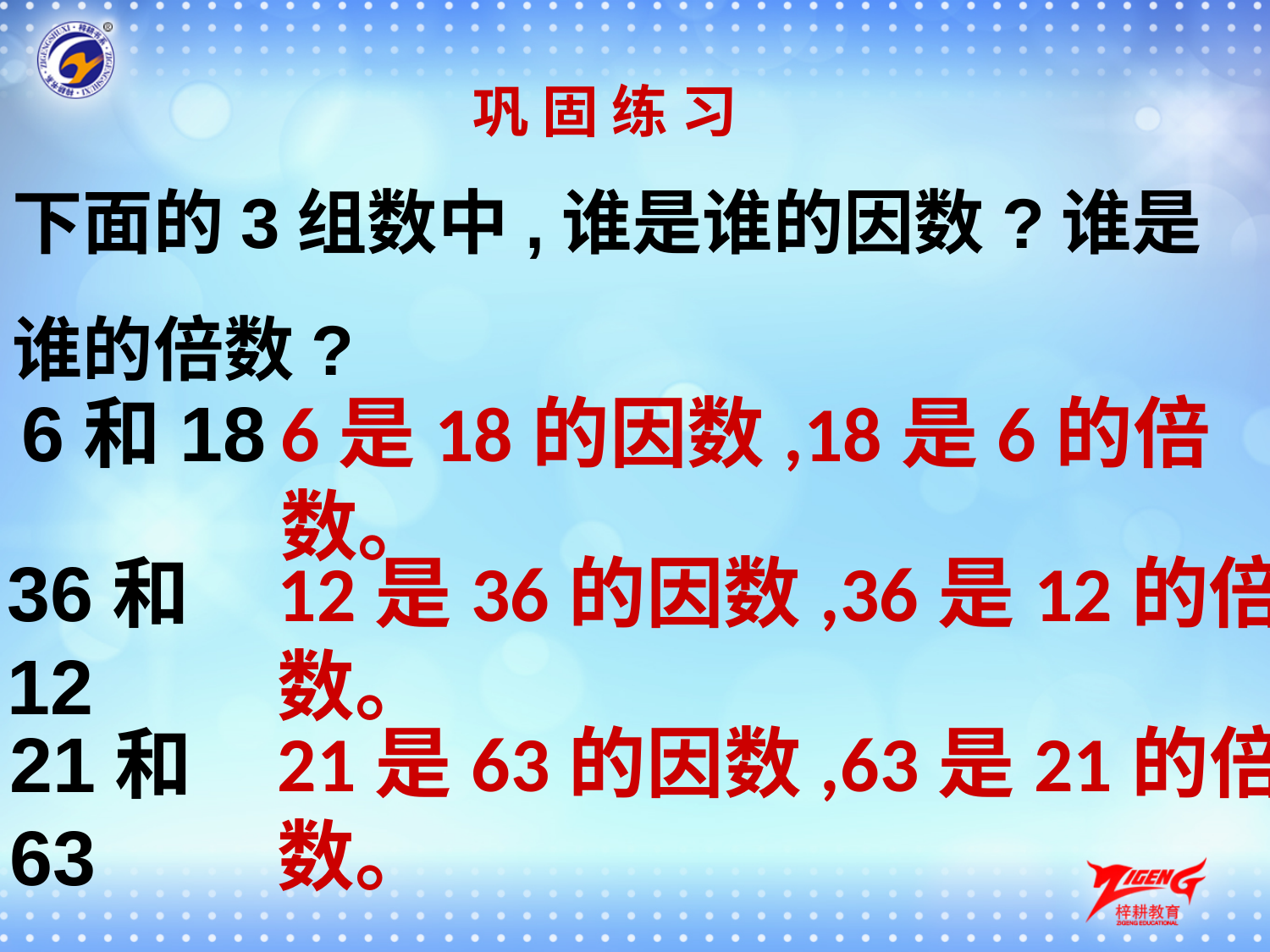

巩 固 练 习
下面的3组数中,谁是谁的因数?谁是谁的倍数?
6和18
6是18的因数,18是6的倍数。
36和12
12是36的因数,36是12的倍数。
21是63的因数,63是21的倍数。
21和63